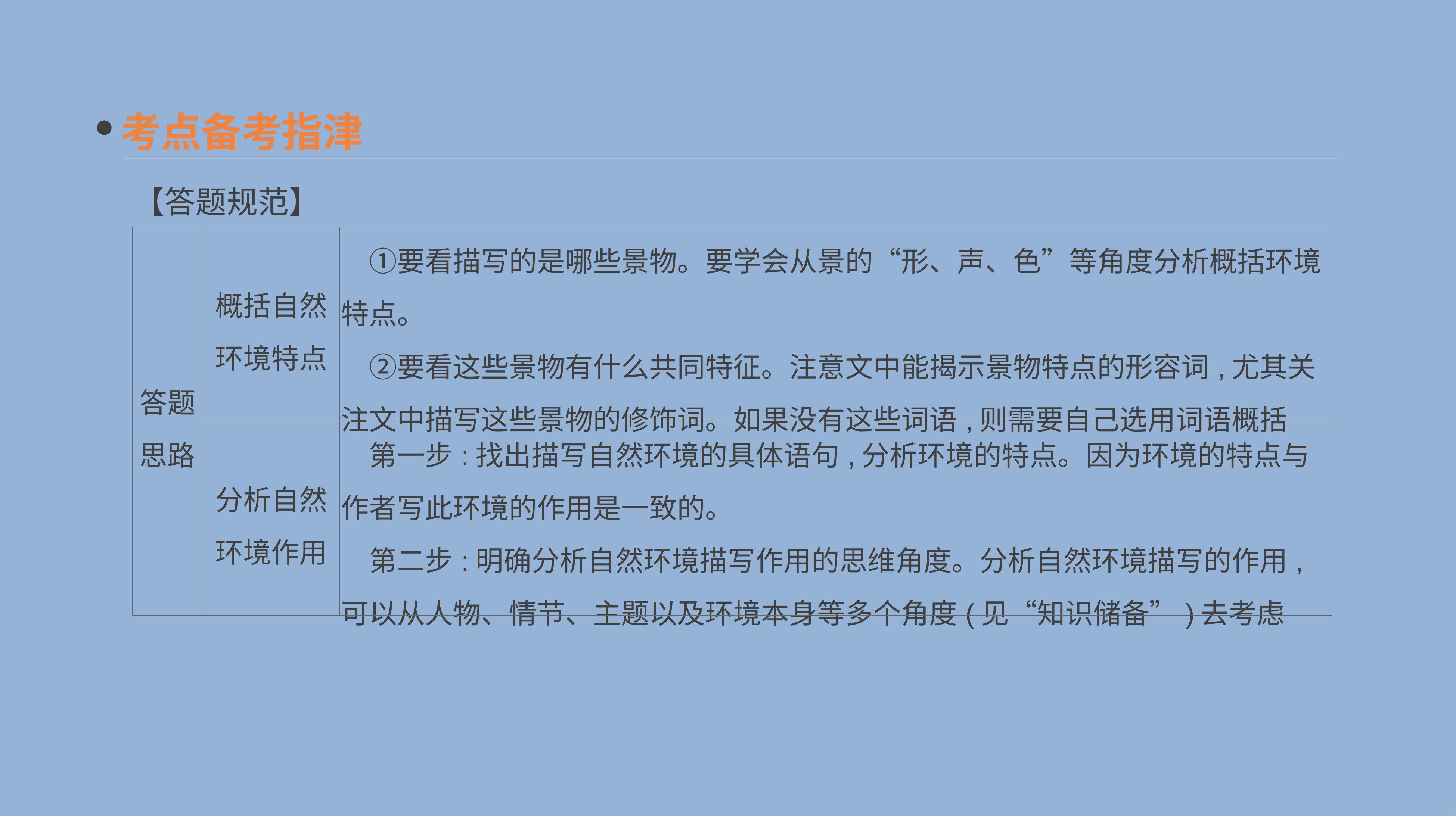

考点备考指津

【答题规范】
| 答题 思路 | 概括自然 环境特点 | ①要看描写的是哪些景物。要学会从景的“形、声、色”等角度分析概括环境特点。 　②要看这些景物有什么共同特征。注意文中能揭示景物特点的形容词,尤其关注文中描写这些景物的修饰词。如果没有这些词语,则需要自己选用词语概括 |
| --- | --- | --- |
|  | 分析自然 环境作用 | 第一步:找出描写自然环境的具体语句,分析环境的特点。因为环境的特点与作者写此环境的作用是一致的。 　第二步:明确分析自然环境描写作用的思维角度。分析自然环境描写的作用,可以从人物、情节、主题以及环境本身等多个角度(见“知识储备”)去考虑 |